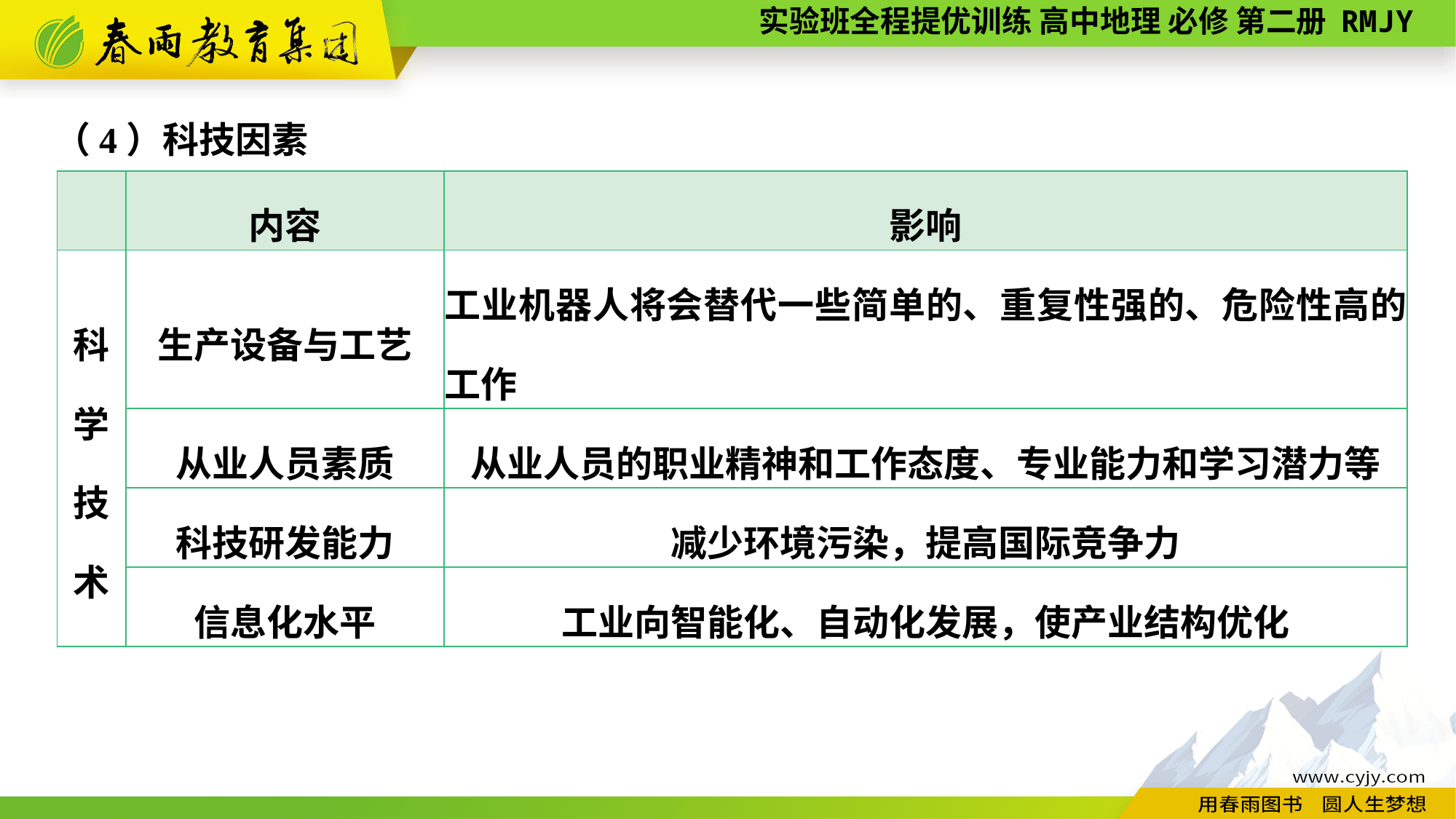

（4）科技因素
|  | 内容 | 影响 |
| --- | --- | --- |
| 科学 技术 | 生产设备与工艺 | 工业机器人将会替代一些简单的、重复性强的、危险性高的工作 |
|  | 从业人员素质 | 从业人员的职业精神和工作态度、专业能力和学习潜力等 |
|  | 科技研发能力 | 减少环境污染，提高国际竞争力 |
|  | 信息化水平 | 工业向智能化、自动化发展，使产业结构优化 |